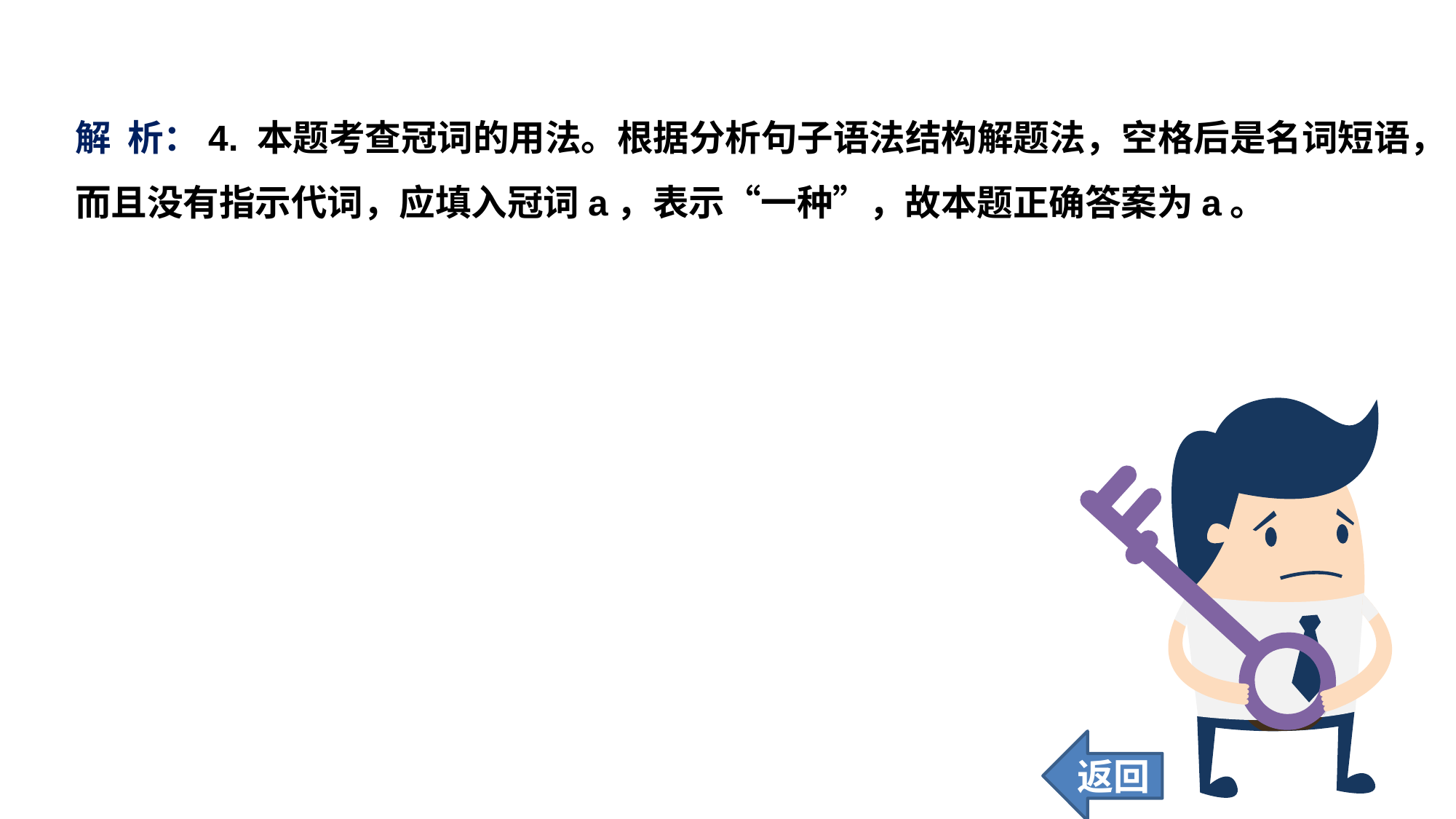

解  析：4. 本题考查冠词的用法。根据分析句子语法结构解题法，空格后是名词短语，而且没有指示代词，应填入冠词a，表示“一种”，故本题正确答案为a。

返回
104